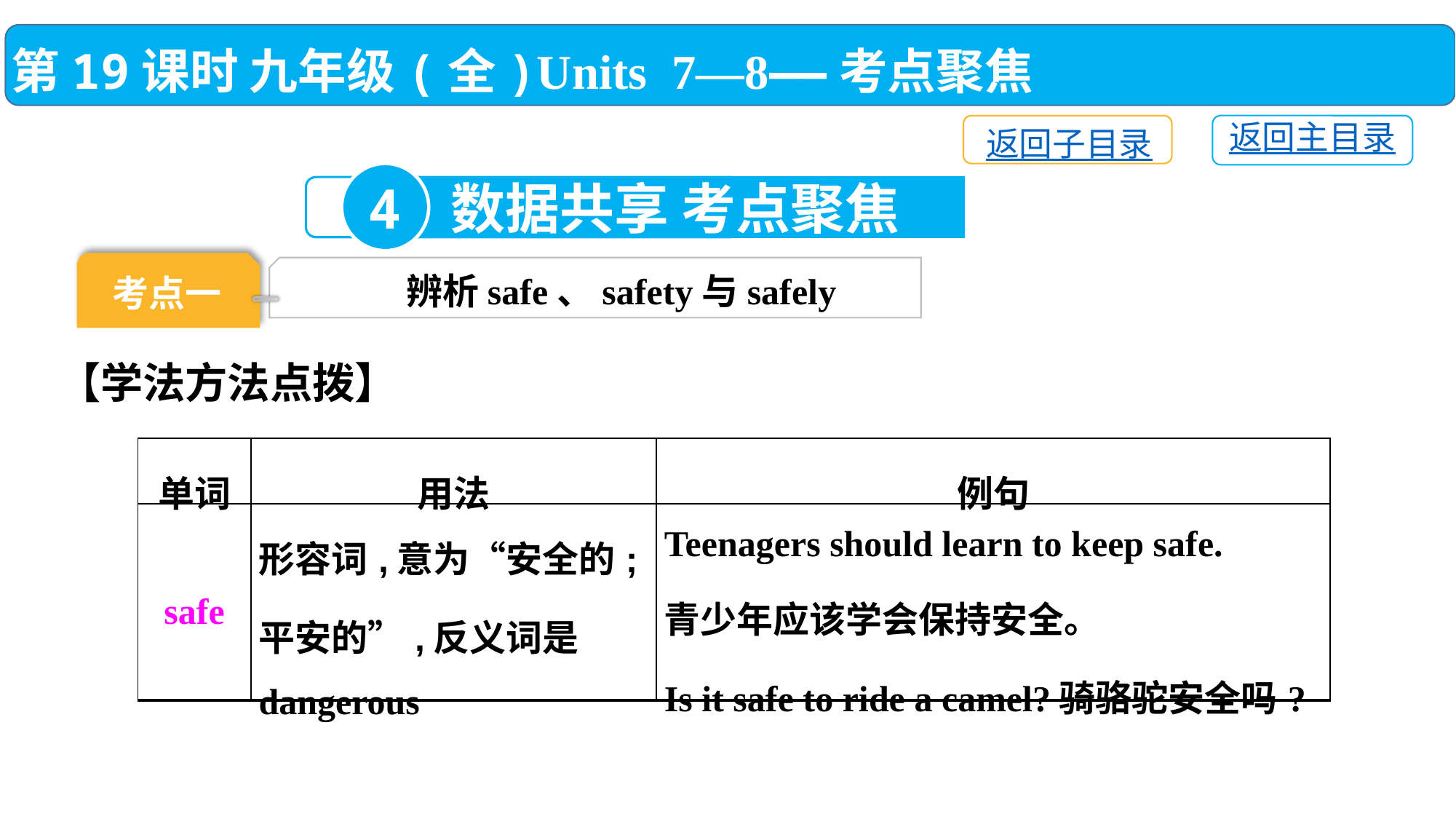

第19课时 九年级(全)Units  7—8——考点聚焦
返回主目录

返回子目录
4

数据共享 考点聚焦
考点一
辨析safe、safety与safely

【学法方法点拨】

| 单词 | 用法 | 例句 |
| --- | --- | --- |
| safe | 形容词,意为“安全的; 平安的”,反义词是dangerous | Teenagers should learn to keep safe. 青少年应该学会保持安全。 Is it safe to ride a camel?骑骆驼安全吗? |